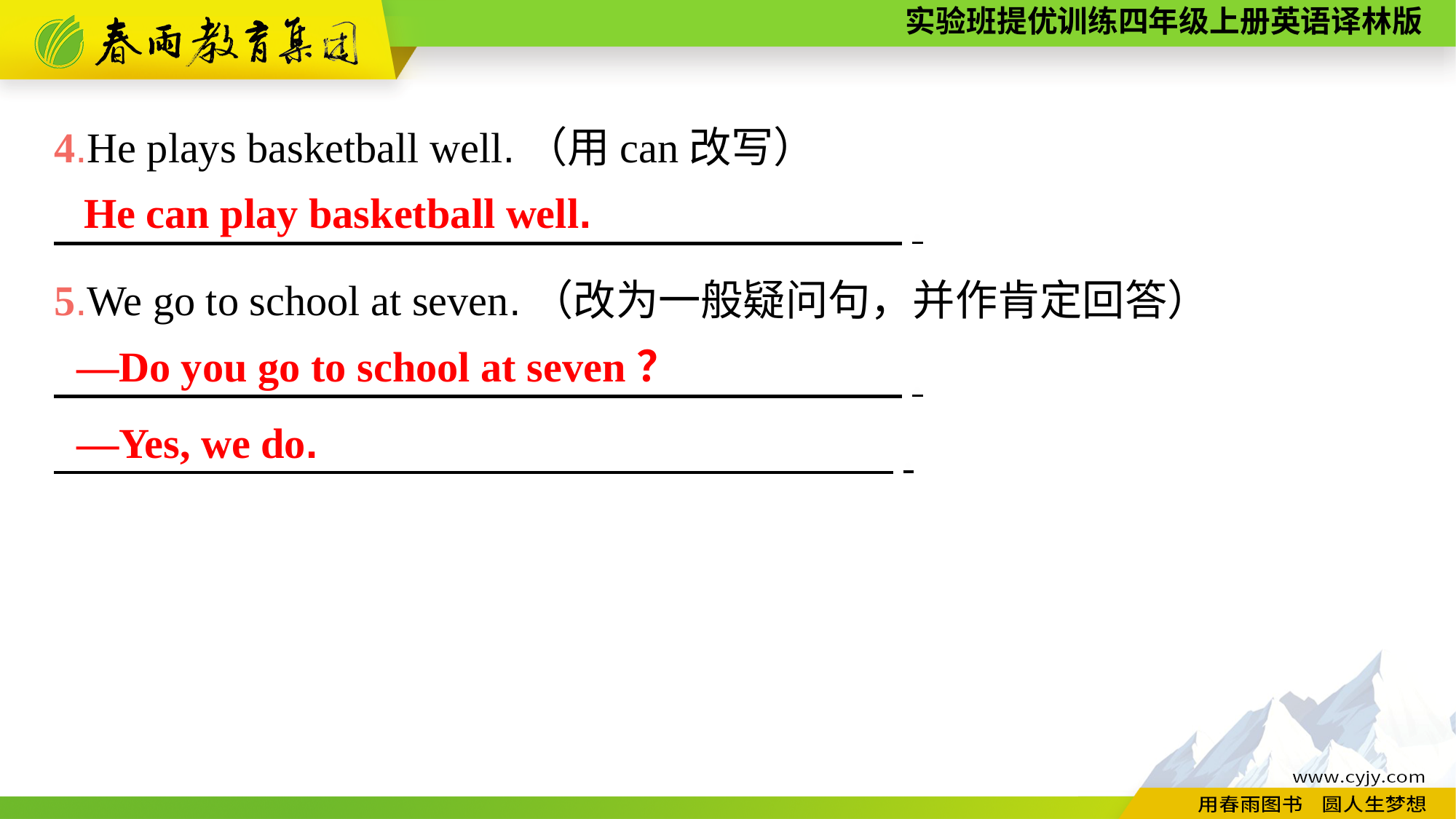

4.He plays basketball well.（用can改写）
　　　　　　　　　　　　　　　　　　　　.
5.We go to school at seven.（改为一般疑问句，并作肯定回答）
　　　　　　　　　　　　　　　　　　　　.
　　　　　　　　　　　　　　        　　　　.
He can play basketball well.
—Do you go to school at seven？
—Yes, we do.